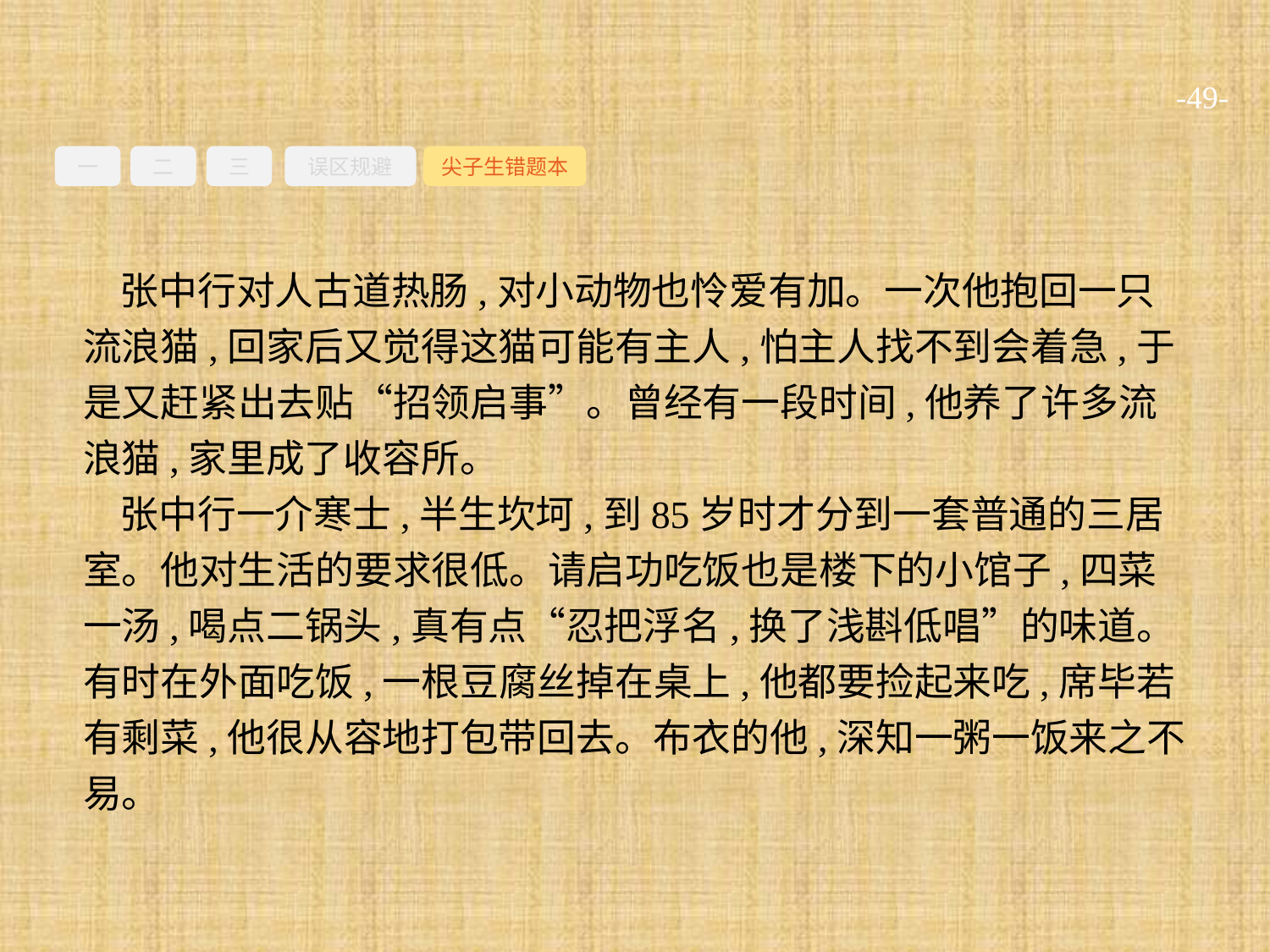

-49-
一
二
三
误区规避
尖子生错题本
张中行对人古道热肠,对小动物也怜爱有加。一次他抱回一只流浪猫,回家后又觉得这猫可能有主人,怕主人找不到会着急,于是又赶紧出去贴“招领启事”。曾经有一段时间,他养了许多流浪猫,家里成了收容所。
张中行一介寒士,半生坎坷,到85岁时才分到一套普通的三居室。他对生活的要求很低。请启功吃饭也是楼下的小馆子,四菜一汤,喝点二锅头,真有点“忍把浮名,换了浅斟低唱”的味道。有时在外面吃饭,一根豆腐丝掉在桌上,他都要捡起来吃,席毕若有剩菜,他很从容地打包带回去。布衣的他,深知一粥一饭来之不易。